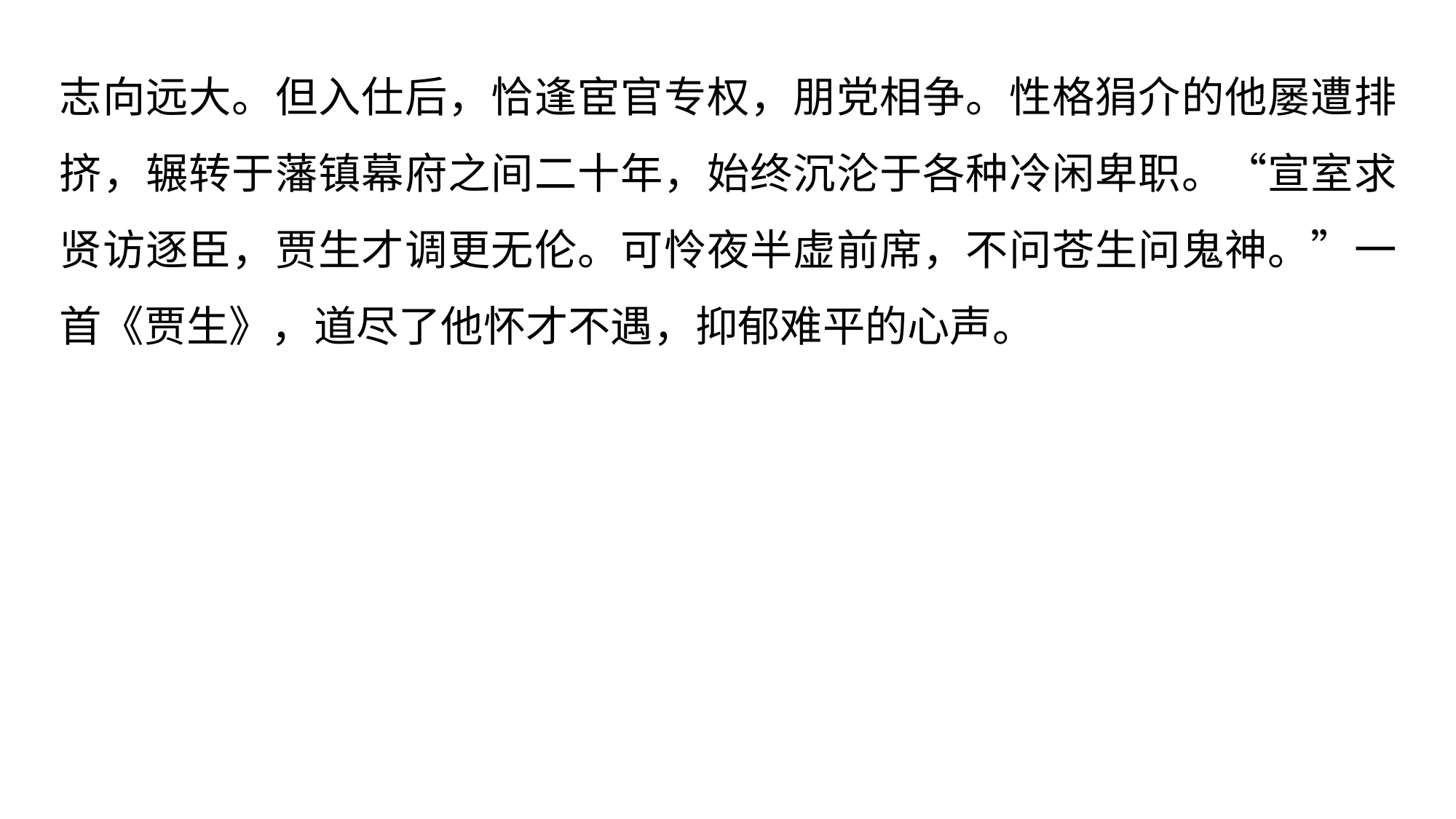

志向远大。但入仕后，恰逢宦官专权，朋党相争。性格狷介的他屡遭排挤，辗转于藩镇幕府之间二十年，始终沉沦于各种冷闲卑职。“宣室求贤访逐臣，贾生才调更无伦。可怜夜半虚前席，不问苍生问鬼神。”一首《贾生》，道尽了他怀才不遇，抑郁难平的心声。